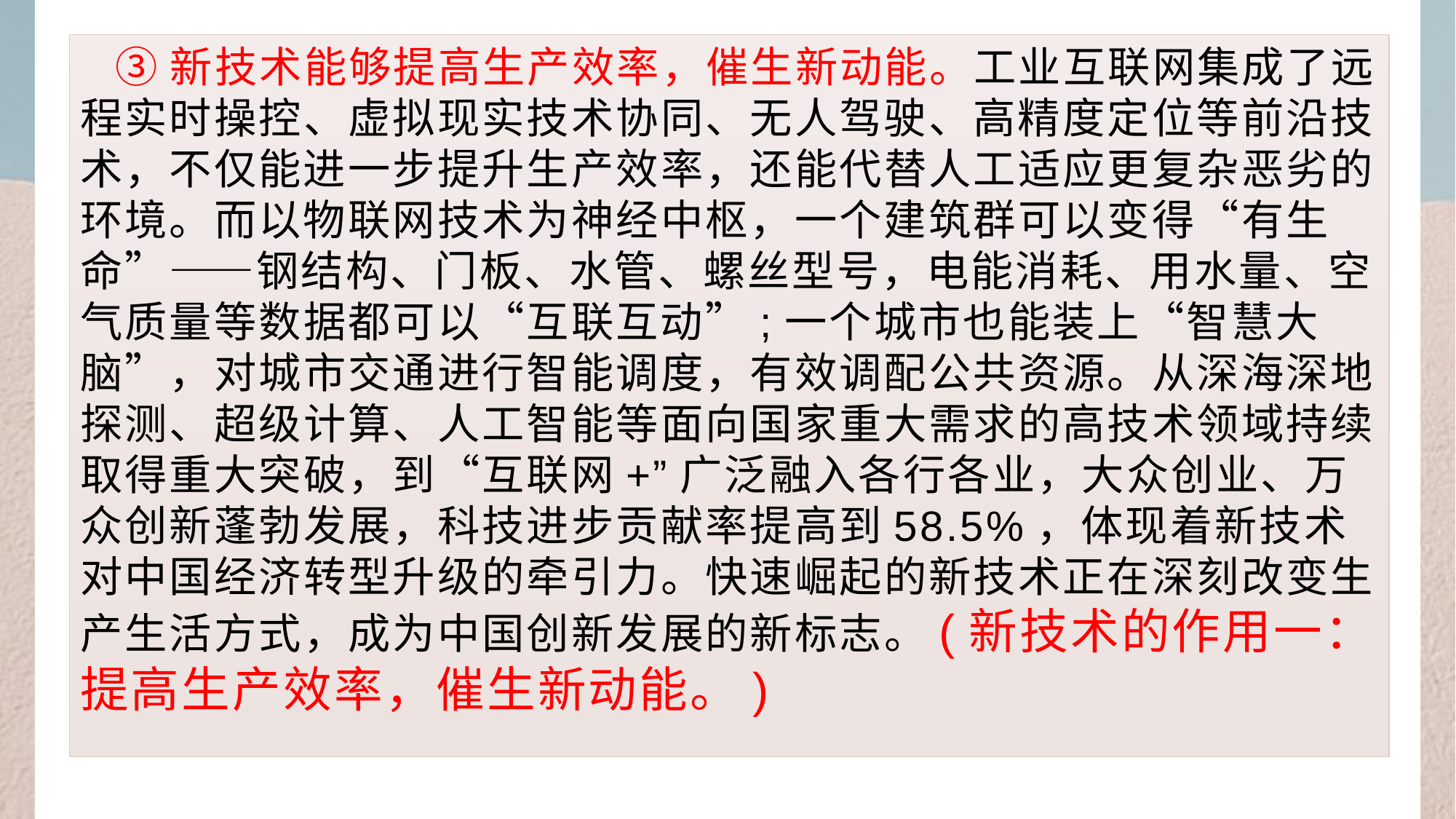

③新技术能够提高生产效率，催生新动能。工业互联网集成了远程实时操控、虚拟现实技术协同、无人驾驶、高精度定位等前沿技术，不仅能进一步提升生产效率，还能代替人工适应更复杂恶劣的环境。而以物联网技术为神经中枢，一个建筑群可以变得“有生命”——钢结构、门板、水管、螺丝型号，电能消耗、用水量、空气质量等数据都可以“互联互动”;一个城市也能装上“智慧大脑”，对城市交通进行智能调度，有效调配公共资源。从深海深地探测、超级计算、人工智能等面向国家重大需求的高技术领域持续取得重大突破，到“互联网+”广泛融入各行各业，大众创业、万众创新蓬勃发展，科技进步贡献率提高到58.5%，体现着新技术对中国经济转型升级的牵引力。快速崛起的新技术正在深刻改变生产生活方式，成为中国创新发展的新标志。(新技术的作用一：提高生产效率，催生新动能。)